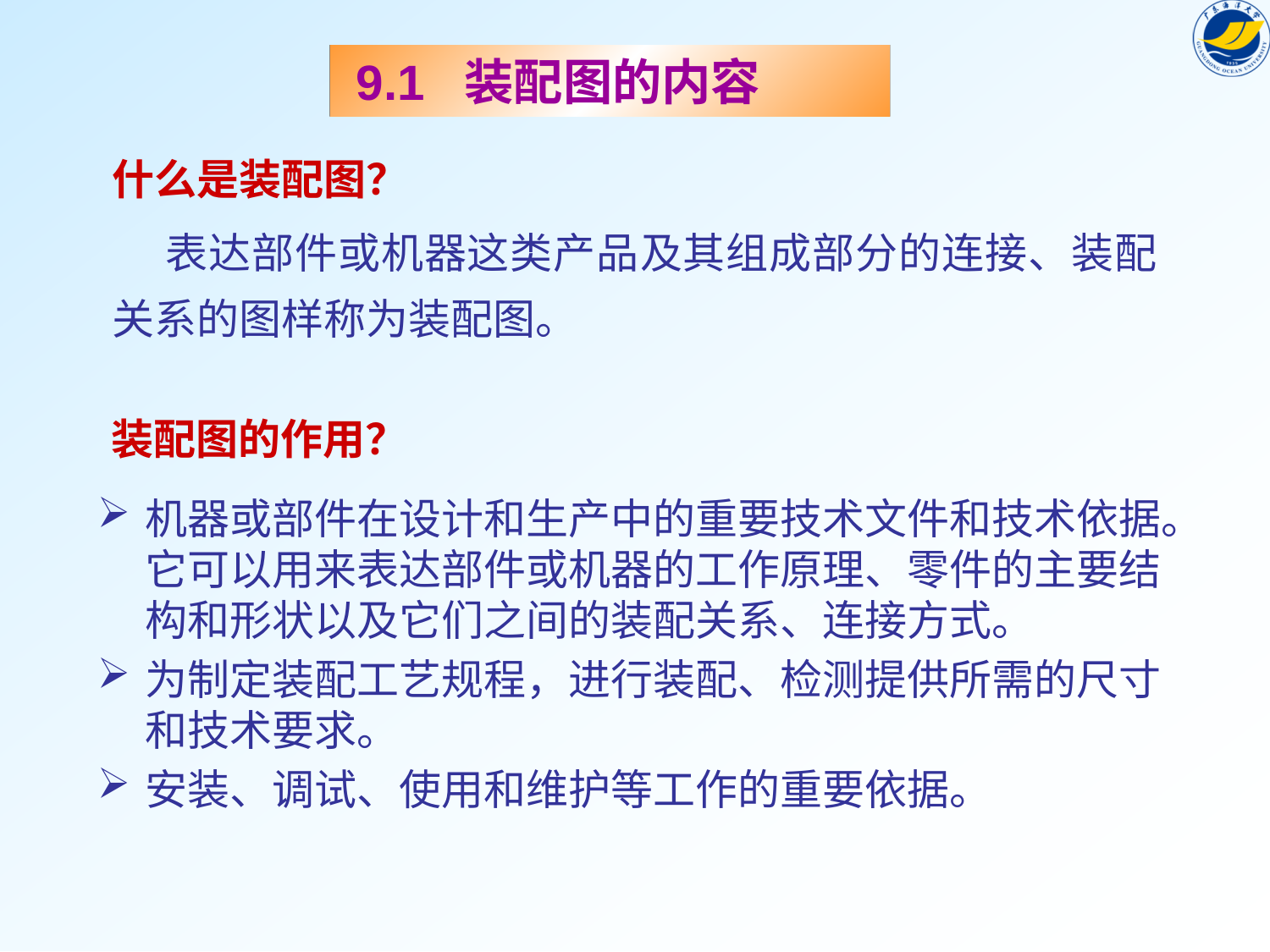

9.1  装配图的内容
什么是装配图？
    表达部件或机器这类产品及其组成部分的连接、装配关系的图样称为装配图。
装配图的作用？
机器或部件在设计和生产中的重要技术文件和技术依据。它可以用来表达部件或机器的工作原理、零件的主要结构和形状以及它们之间的装配关系、连接方式。
为制定装配工艺规程，进行装配、检测提供所需的尺寸和技术要求。
安装、调试、使用和维护等工作的重要依据。